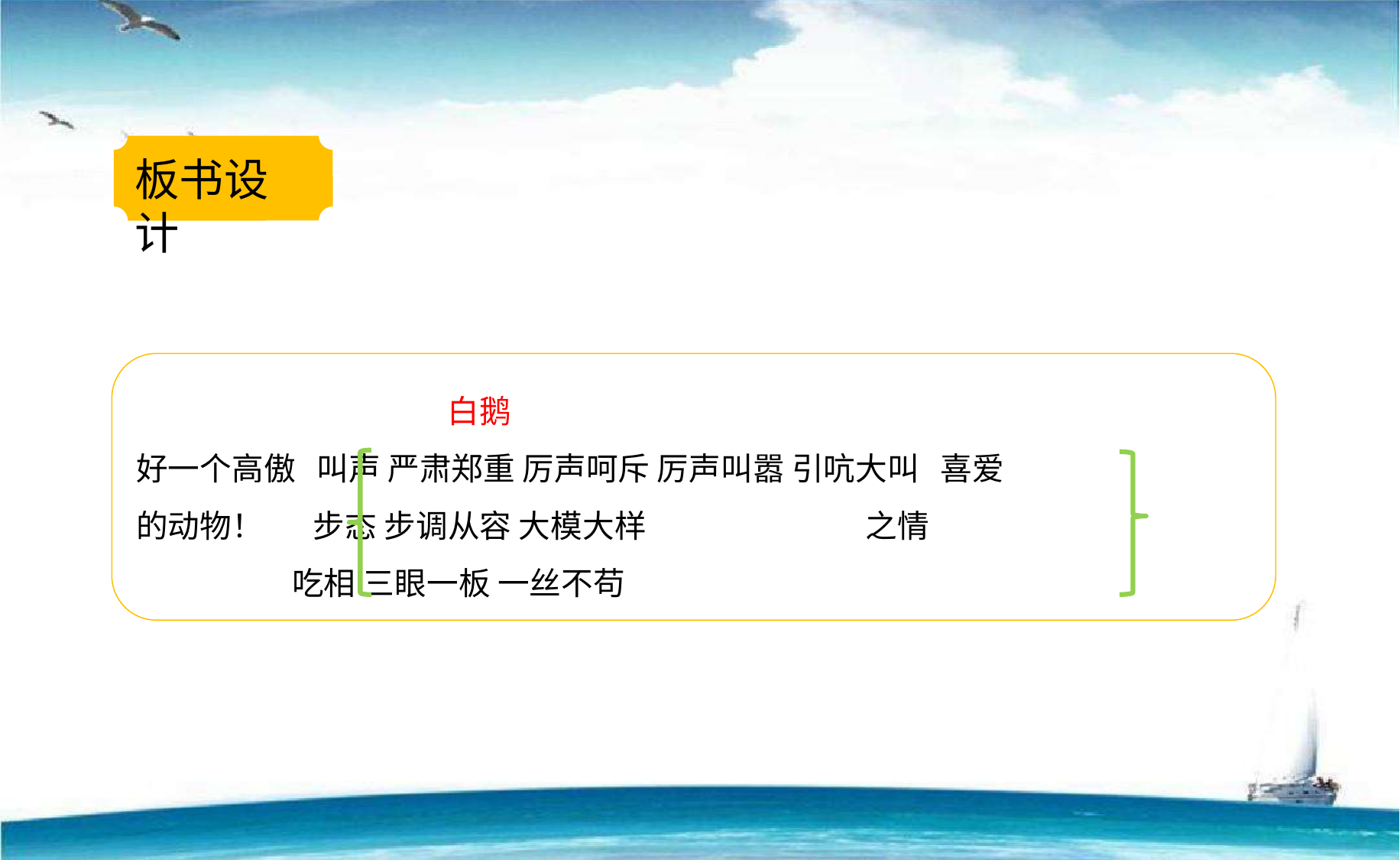

板书设计
                                           白鹅
好一个高傲   叫声 严肃郑重 厉声呵斥 厉声叫嚣 引吭大叫   喜爱
的动物！       步态 步调从容 大模大样                               之情
                     吃相 三眼一板 一丝不苟